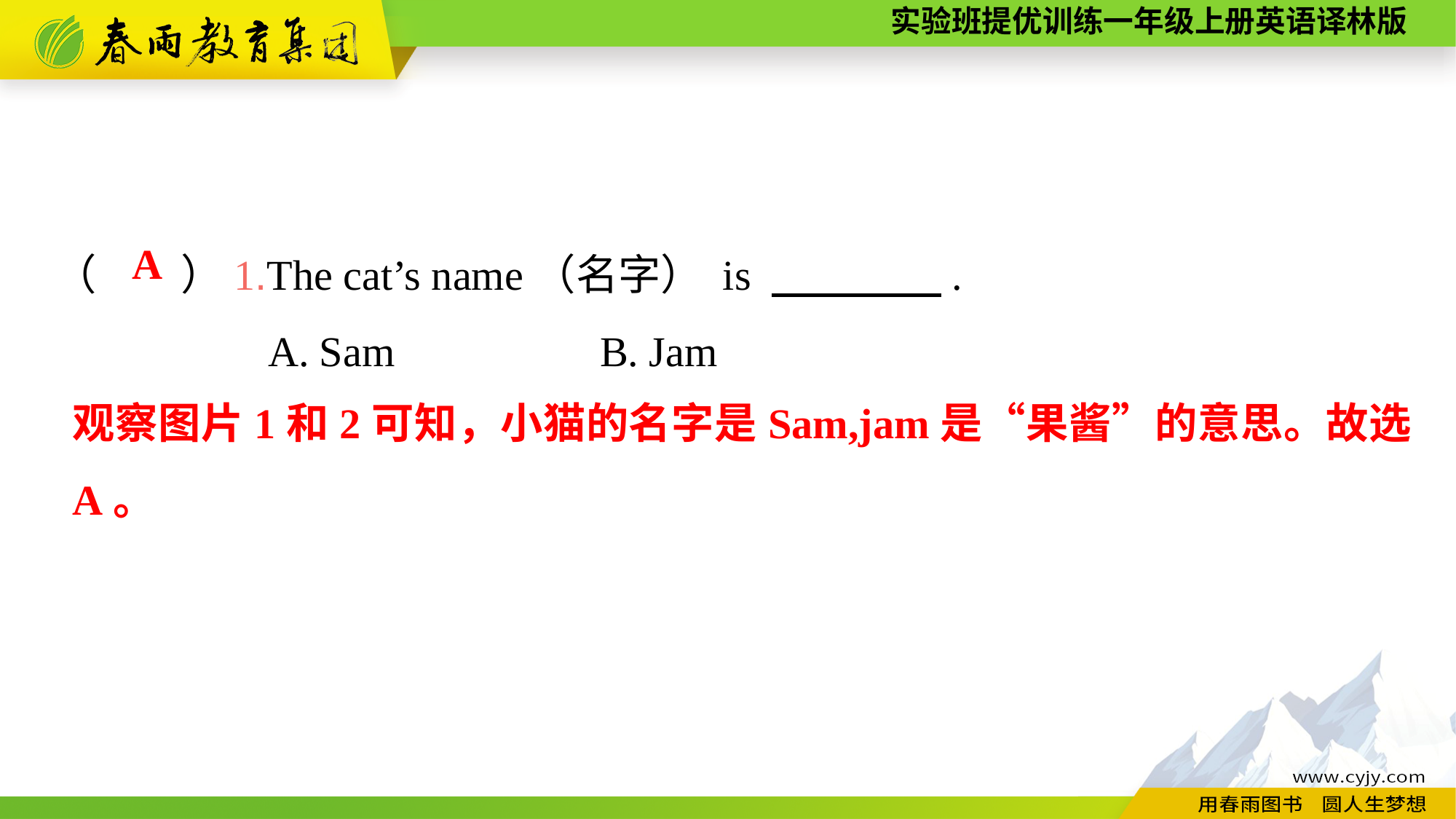

（　　）1.The cat’s name（名字） is 　　　　.
A. Sam		B. Jam
A
观察图片1和2可知，小猫的名字是Sam,jam是“果酱”的意思。故选A。